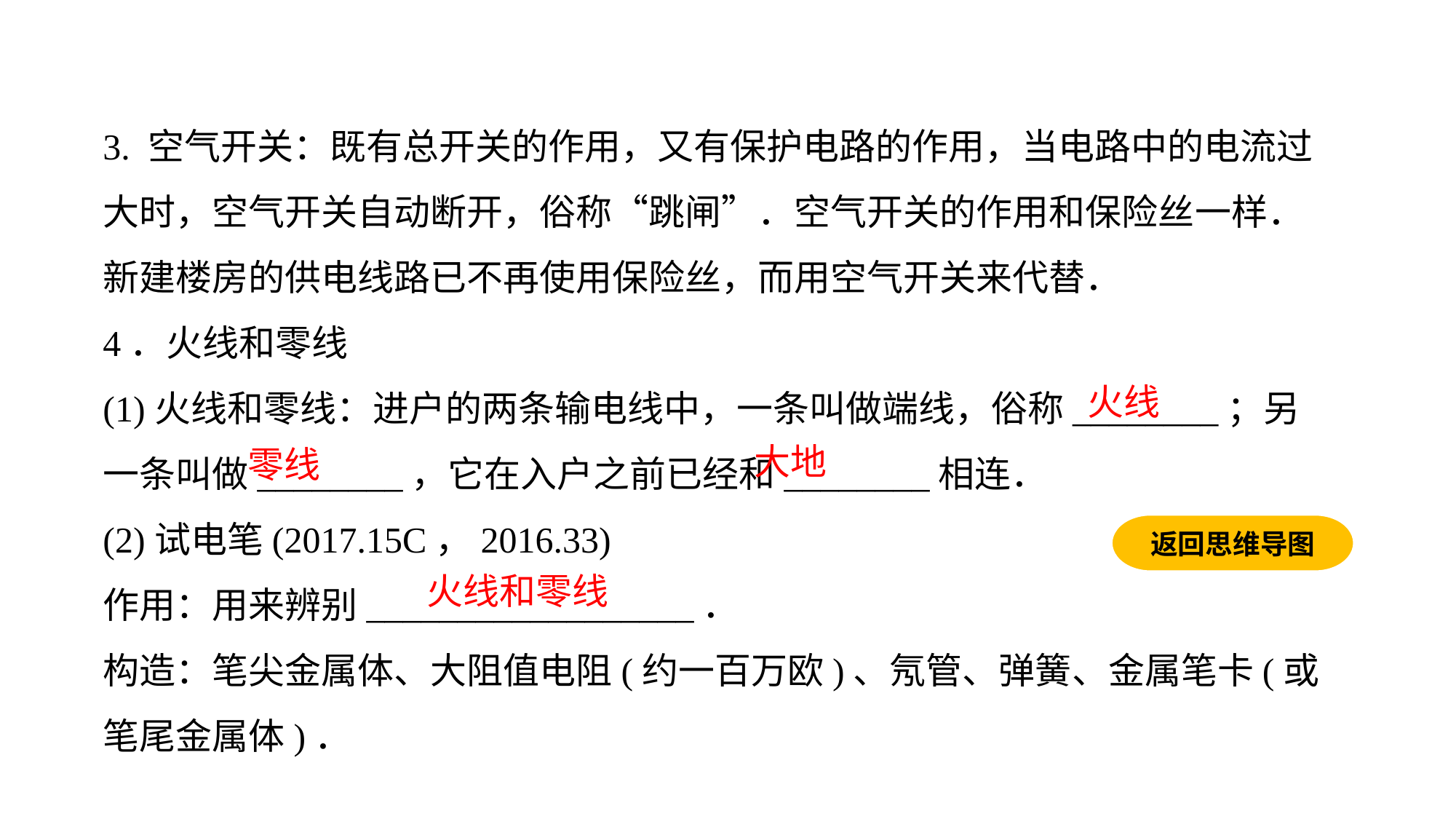

3. 空气开关：既有总开关的作用，又有保护电路的作用，当电路中的电流过大时，空气开关自动断开，俗称“跳闸”．空气开关的作用和保险丝一样．新建楼房的供电线路已不再使用保险丝，而用空气开关来代替．
4．火线和零线(1)火线和零线：进户的两条输电线中，一条叫做端线，俗称________；另一条叫做________，它在入户之前已经和________相连．(2)试电笔(2017.15C，2016.33)作用：用来辨别__________________．构造：笔尖金属体、大阻值电阻(约一百万欧)、氖管、弹簧、金属笔卡(或笔尾金属体)．
火线
大地
零线
返回思维导图
火线和零线